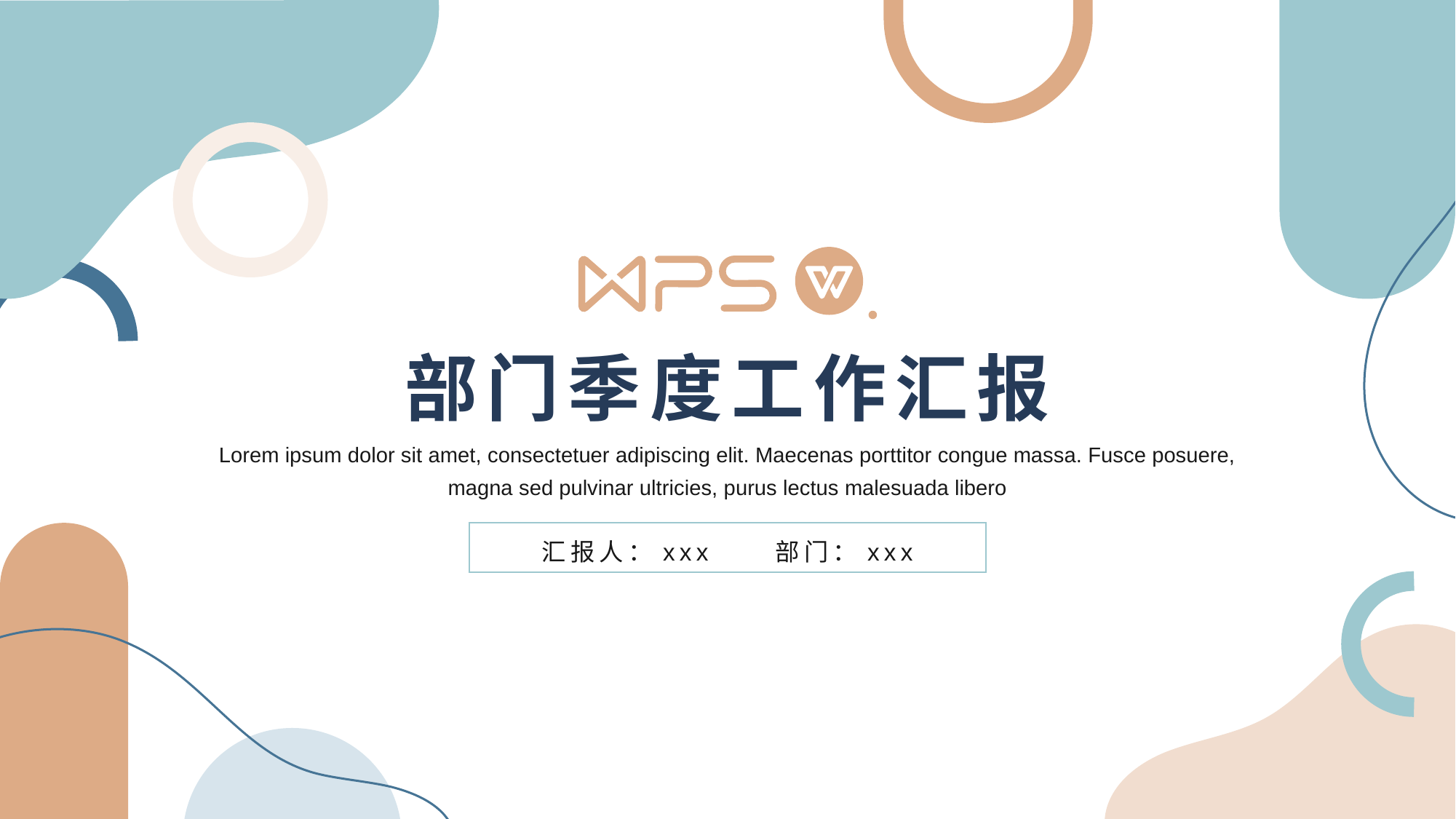

部门季度工作汇报
Lorem ipsum dolor sit amet, consectetuer adipiscing elit. Maecenas porttitor congue massa. Fusce posuere, magna sed pulvinar ultricies, purus lectus malesuada libero

汇报人：xxx     部门：xxx